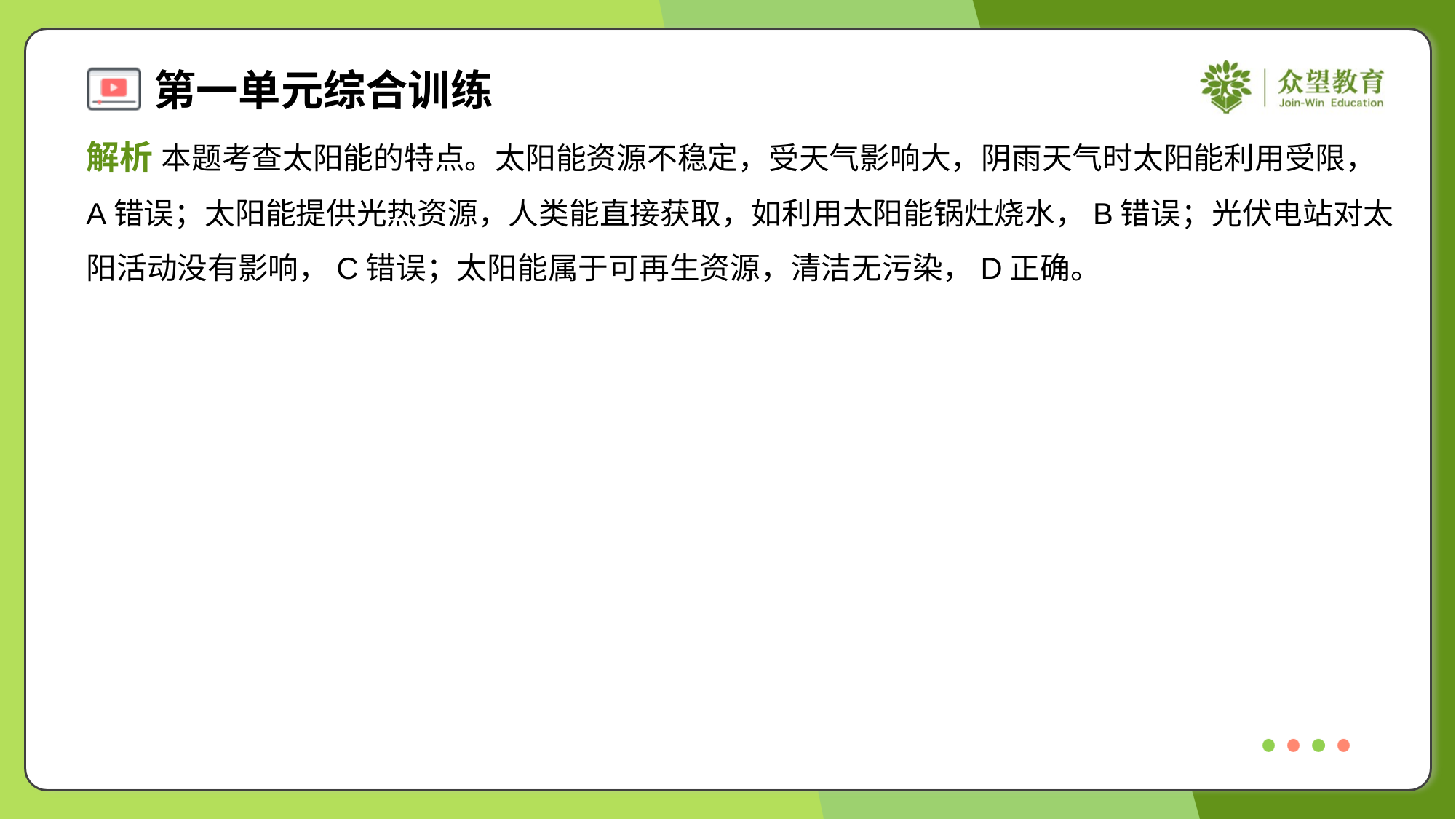

解析 本题考查太阳能的特点。太阳能资源不稳定，受天气影响大，阴雨天气时太阳能利用受限，
A错误；太阳能提供光热资源，人类能直接获取，如利用太阳能锅灶烧水，B错误；光伏电站对太
阳活动没有影响，C错误；太阳能属于可再生资源，清洁无污染，D正确。